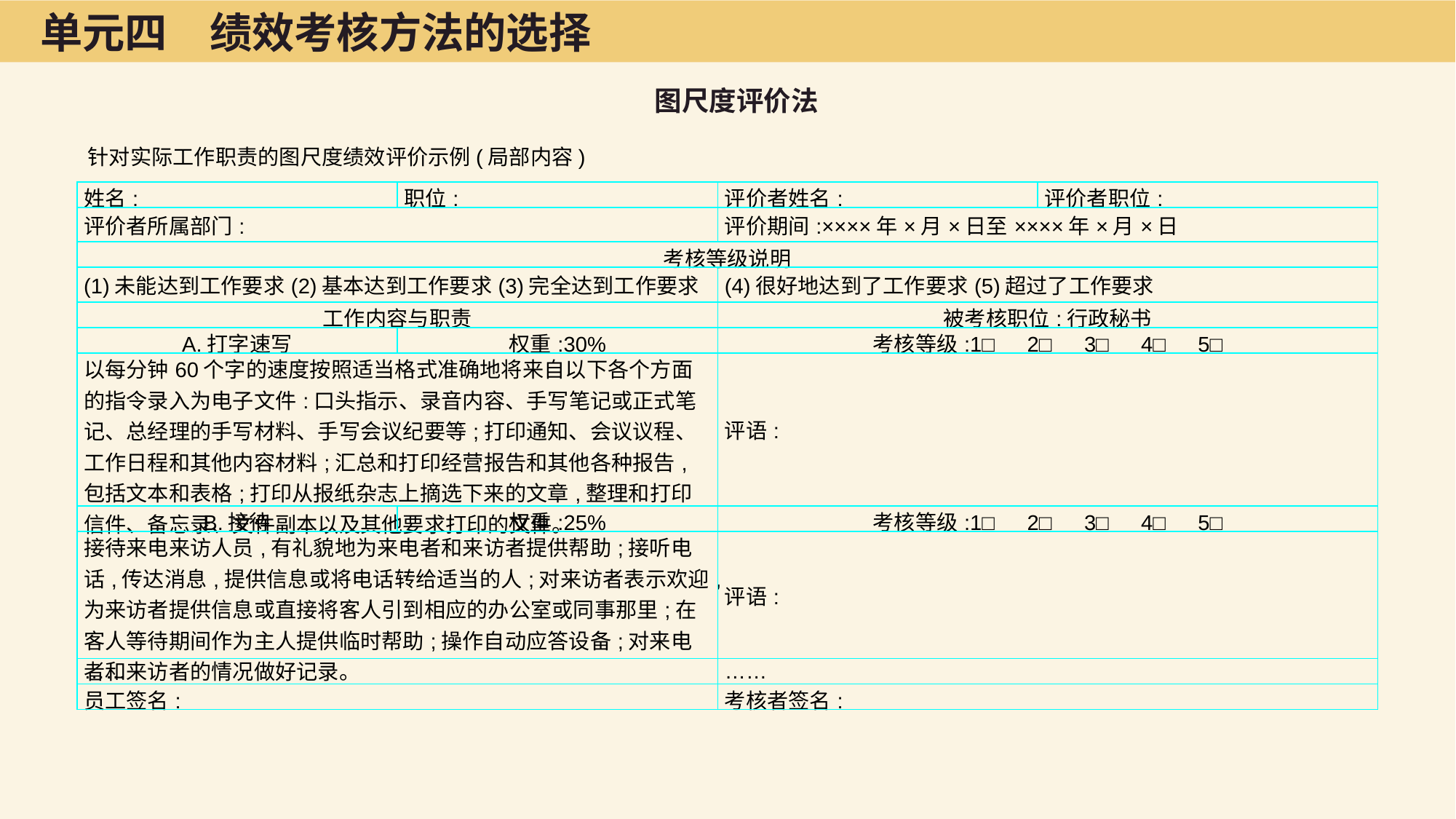

单元四　绩效考核方法的选择
图尺度评价法
针对实际工作职责的图尺度绩效评价示例(局部内容)
| 姓名: | 职位: | 评价者姓名: | 评价者职位: |
| --- | --- | --- | --- |
| 评价者所属部门: |  | 评价期间:××××年×月×日至××××年×月×日 |  |
| 考核等级说明 |  |  |  |
| (1)未能达到工作要求(2)基本达到工作要求(3)完全达到工作要求 |  | (4)很好地达到了工作要求(5)超过了工作要求 |  |
| 工作内容与职责 |  | 被考核职位:行政秘书 |  |
| A.打字速写 | 权重:30% | 考核等级:1□　2□　3□　4□　5□ |  |
| 以每分钟60个字的速度按照适当格式准确地将来自以下各个方面的指令录入为电子文件:口头指示、录音内容、手写笔记或正式笔记、总经理的手写材料、手写会议纪要等;打印通知、会议议程、工作日程和其他内容材料;汇总和打印经营报告和其他各种报告,包括文本和表格;打印从报纸杂志上摘选下来的文章,整理和打印信件、备忘录、文件副本以及其他要求打印的文件。 |  | 评语: |  |
| B.接待 | 权重:25% | 考核等级:1□　2□　3□　4□　5□ |  |
| 接待来电来访人员,有礼貌地为来电者和来访者提供帮助;接听电话,传达消息,提供信息或将电话转给适当的人;对来访者表示欢迎,为来访者提供信息或直接将客人引到相应的办公室或同事那里;在客人等待期间作为主人提供临时帮助;操作自动应答设备;对来电者和来访者的情况做好记录。 |  | 评语: |  |
| …… |  | …… |  |
| 员工签名: |  | 考核者签名: |  |